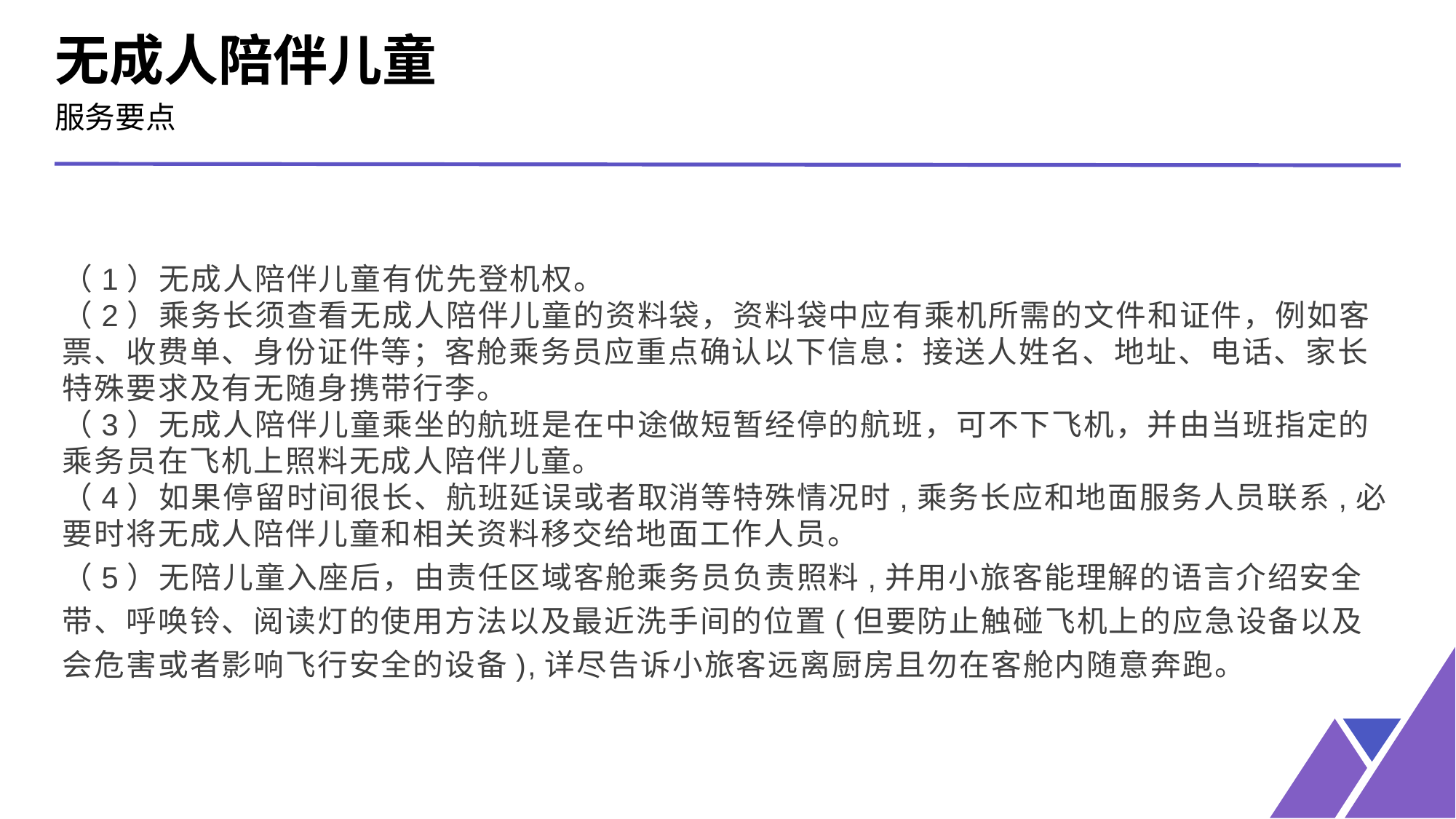

无成人陪伴儿童
服务要点
（1）无成人陪伴儿童有优先登机权。
（2）乘务长须查看无成人陪伴儿童的资料袋，资料袋中应有乘机所需的文件和证件，例如客票、收费单、身份证件等；客舱乘务员应重点确认以下信息：接送人姓名、地址、电话、家长特殊要求及有无随身携带行李。
（3）无成人陪伴儿童乘坐的航班是在中途做短暂经停的航班，可不下飞机，并由当班指定的乘务员在飞机上照料无成人陪伴儿童。
（4）如果停留时间很长、航班延误或者取消等特殊情况时,乘务长应和地面服务人员联系,必要时将无成人陪伴儿童和相关资料移交给地面工作人员。
（5）无陪儿童入座后，由责任区域客舱乘务员负责照料,并用小旅客能理解的语言介绍安全带、呼唤铃、阅读灯的使用方法以及最近洗手间的位置(但要防止触碰飞机上的应急设备以及会危害或者影响飞行安全的设备),详尽告诉小旅客远离厨房且勿在客舱内随意奔跑。